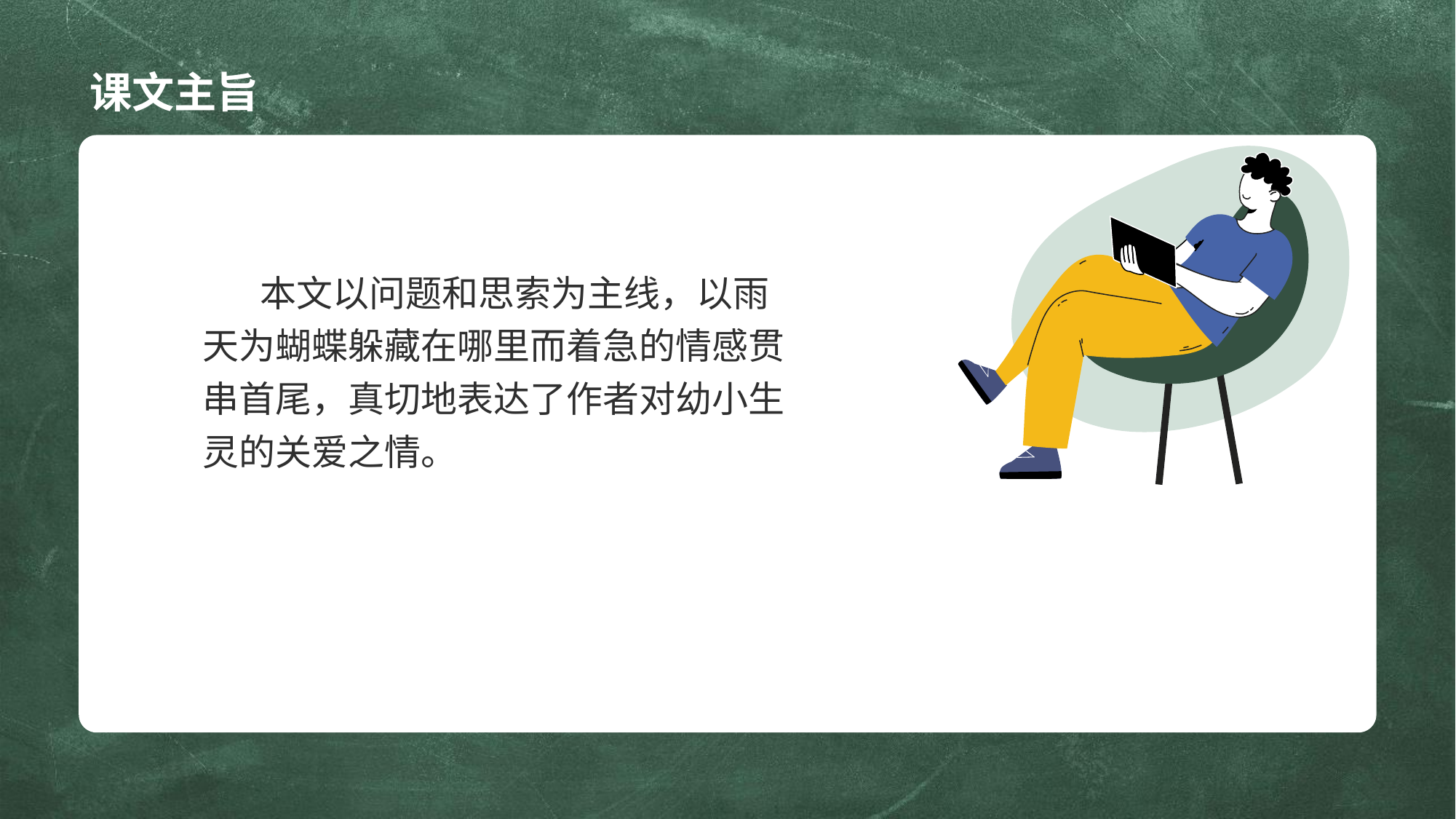

# 课文主旨

      本文以问题和思索为主线，以雨天为蝴蝶躲藏在哪里而着急的情感贯串首尾，真切地表达了作者对幼小生灵的关爱之情。
14